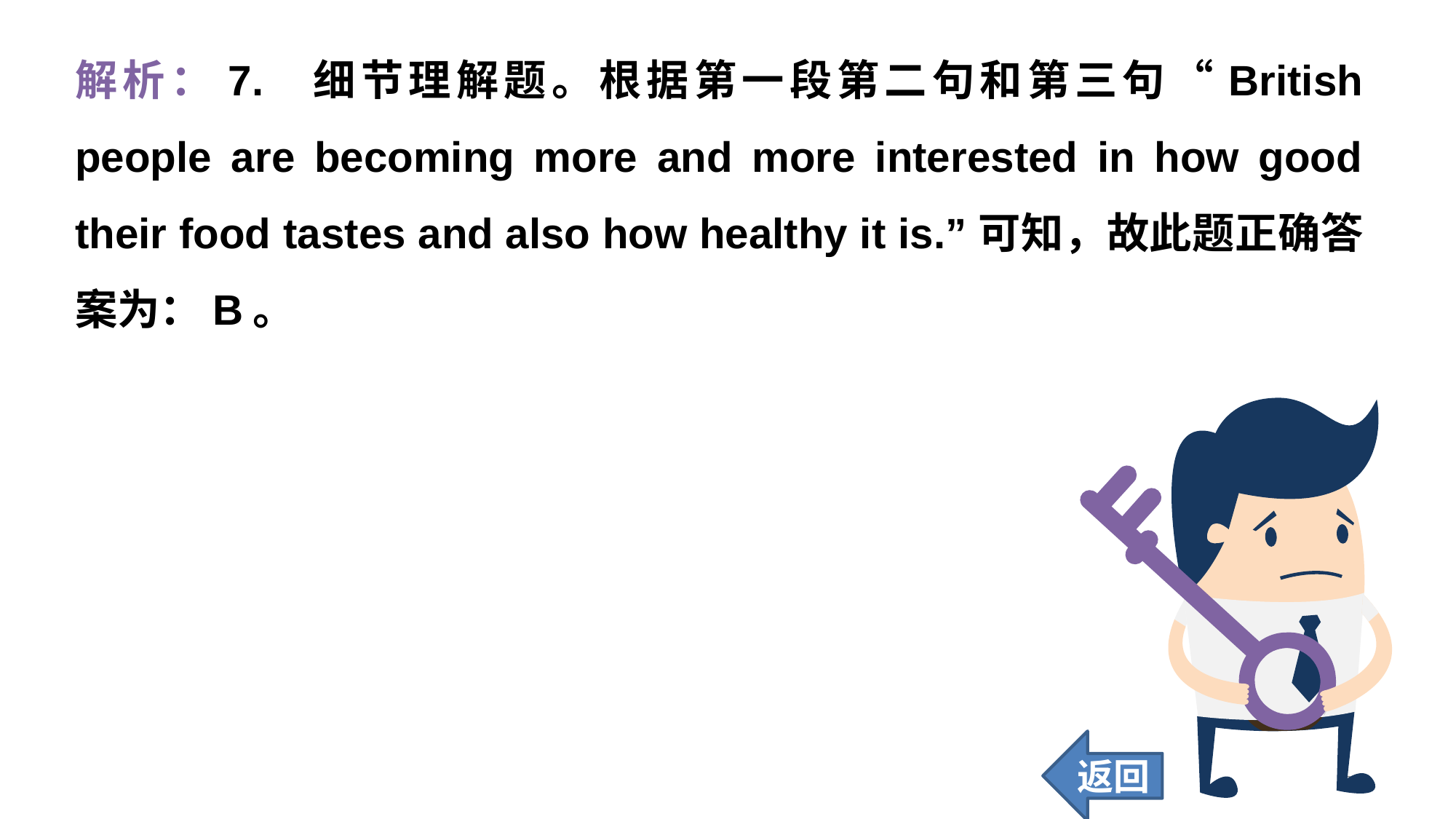

解析：7.  细节理解题。根据第一段第二句和第三句“British people are becoming more and more interested in how good their food tastes and also how healthy it is.”可知，故此题正确答案为：B。

返回
252